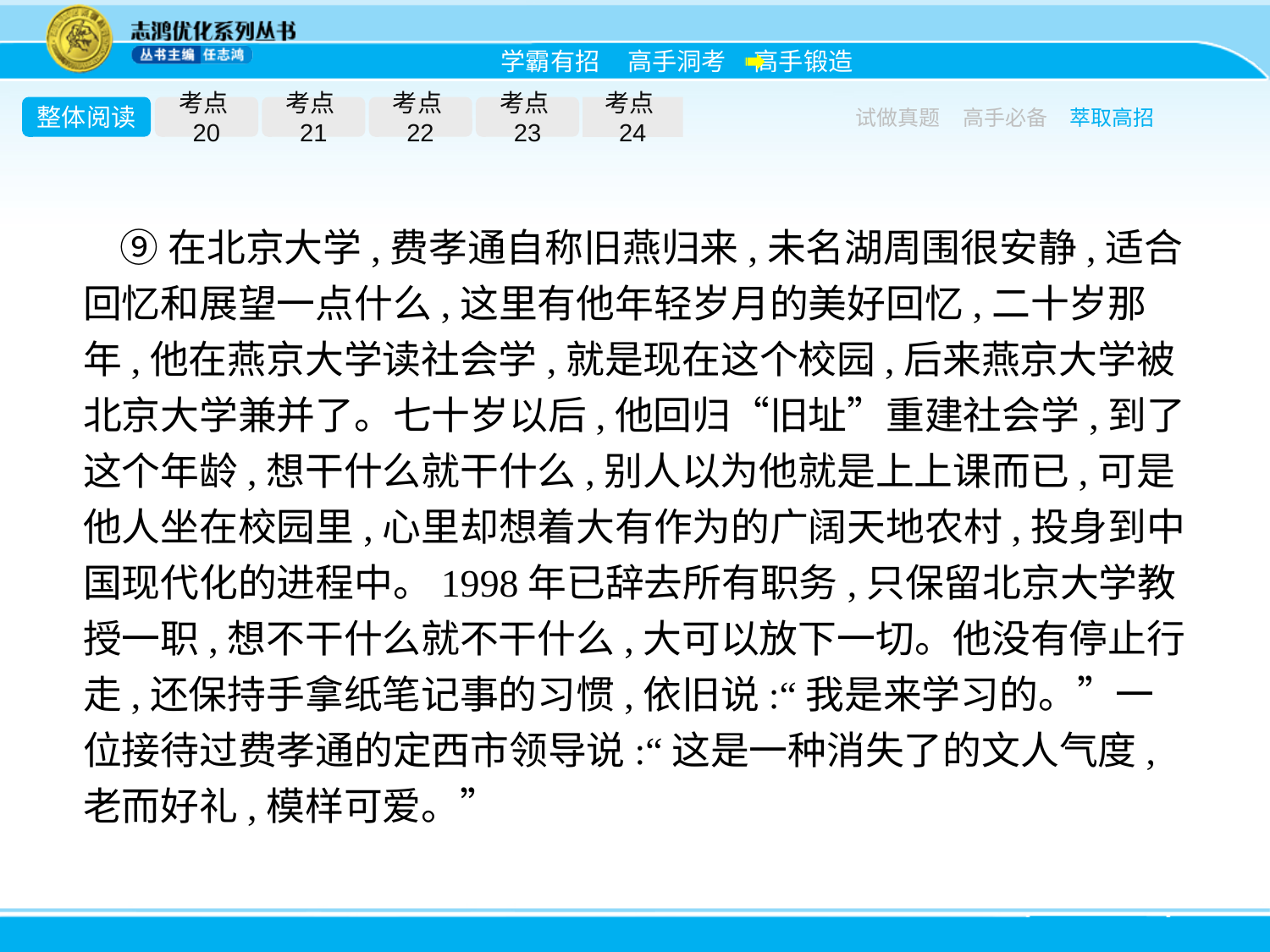

整体阅读
考点20
考点21
考点22
考点23
考点24
试做真题
高手必备
萃取高招
⑨在北京大学,费孝通自称旧燕归来,未名湖周围很安静,适合回忆和展望一点什么,这里有他年轻岁月的美好回忆,二十岁那年,他在燕京大学读社会学,就是现在这个校园,后来燕京大学被北京大学兼并了。七十岁以后,他回归“旧址”重建社会学,到了这个年龄,想干什么就干什么,别人以为他就是上上课而已,可是他人坐在校园里,心里却想着大有作为的广阔天地农村,投身到中国现代化的进程中。1998年已辞去所有职务,只保留北京大学教授一职,想不干什么就不干什么,大可以放下一切。他没有停止行走,还保持手拿纸笔记事的习惯,依旧说:“我是来学习的。”一位接待过费孝通的定西市领导说:“这是一种消失了的文人气度,老而好礼,模样可爱。”